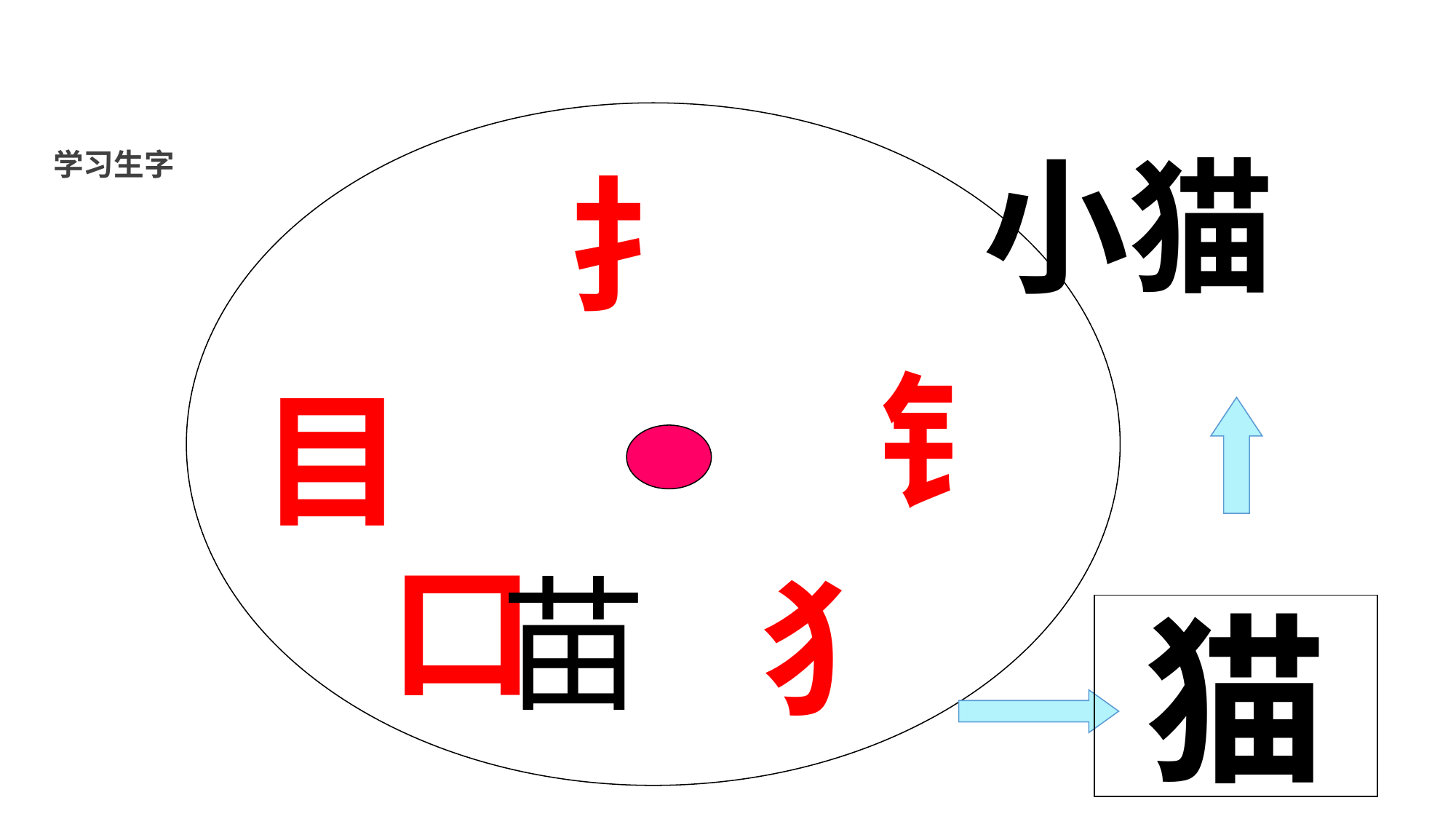

小猫
学习生字
扌
钅
目

口
苗
犭
猫